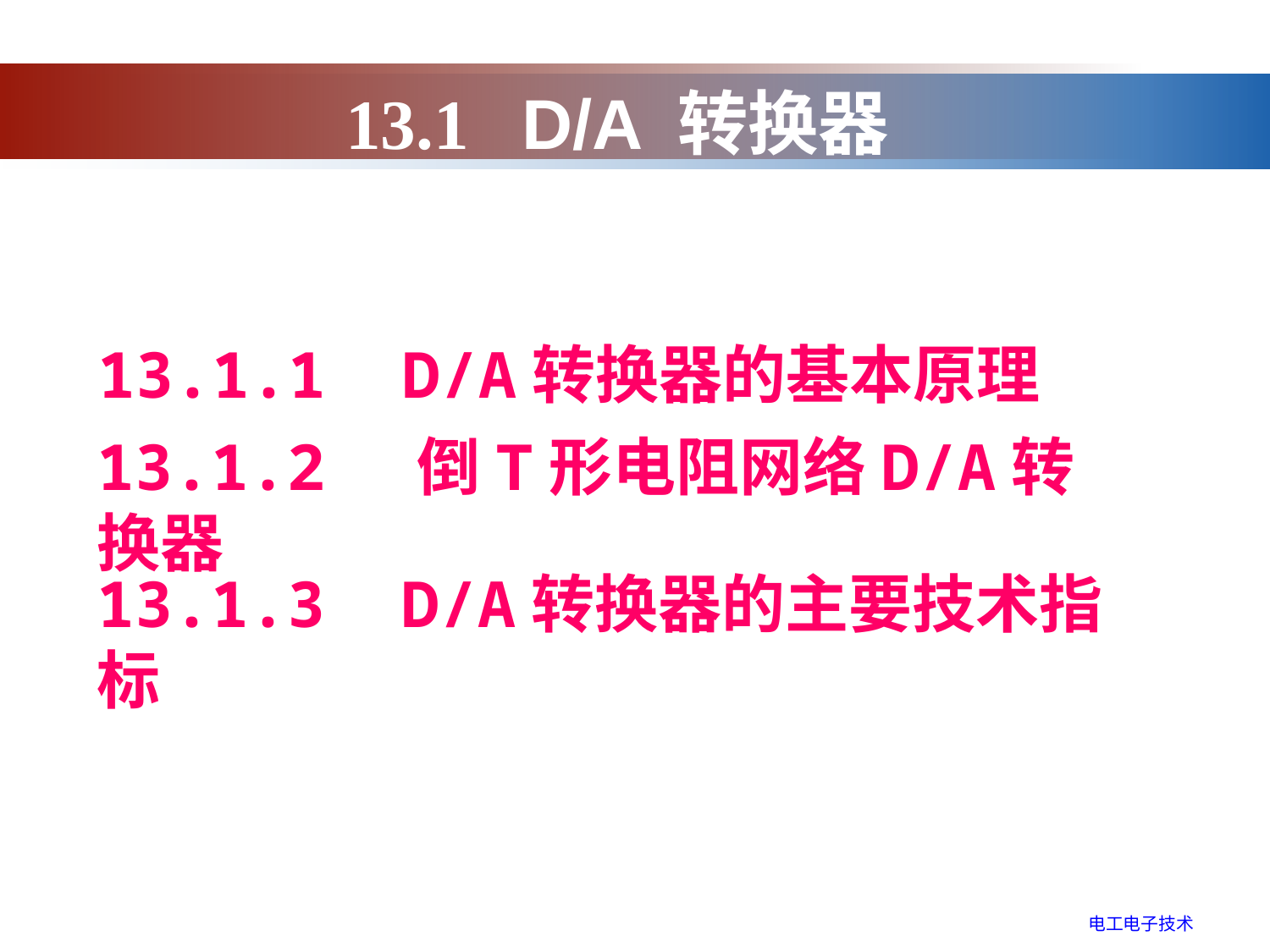

13.1   D/A 转换器
13.1.1  D/A转换器的基本原理
13.1.2  倒T形电阻网络D/A转换器
13.1.3  D/A转换器的主要技术指标
电工电子技术